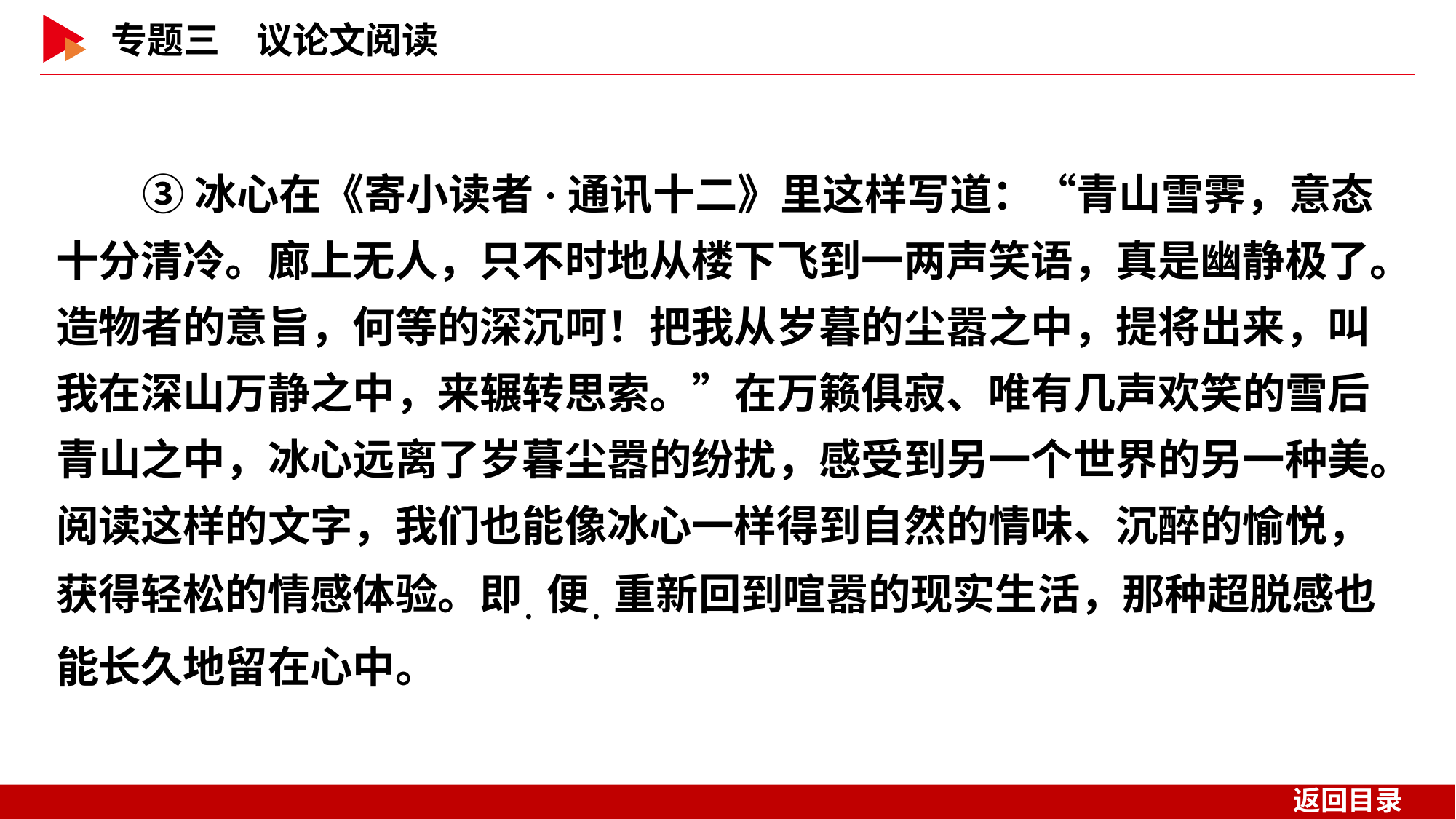

③冰心在《寄小读者·通讯十二》里这样写道：“青山雪霁，意态十分清冷。廊上无人，只不时地从楼下飞到一两声笑语，真是幽静极了。造物者的意旨，何等的深沉呵！把我从岁暮的尘嚣之中，提将出来，叫我在深山万静之中，来辗转思索。”在万籁俱寂、唯有几声欢笑的雪后青山之中，冰心远离了岁暮尘嚣的纷扰，感受到另一个世界的另一种美。阅读这样的文字，我们也能像冰心一样得到自然的情味、沉醉的愉悦，获得轻松的情感体验。即．便．重新回到喧嚣的现实生活，那种超脱感也能长久地留在心中。